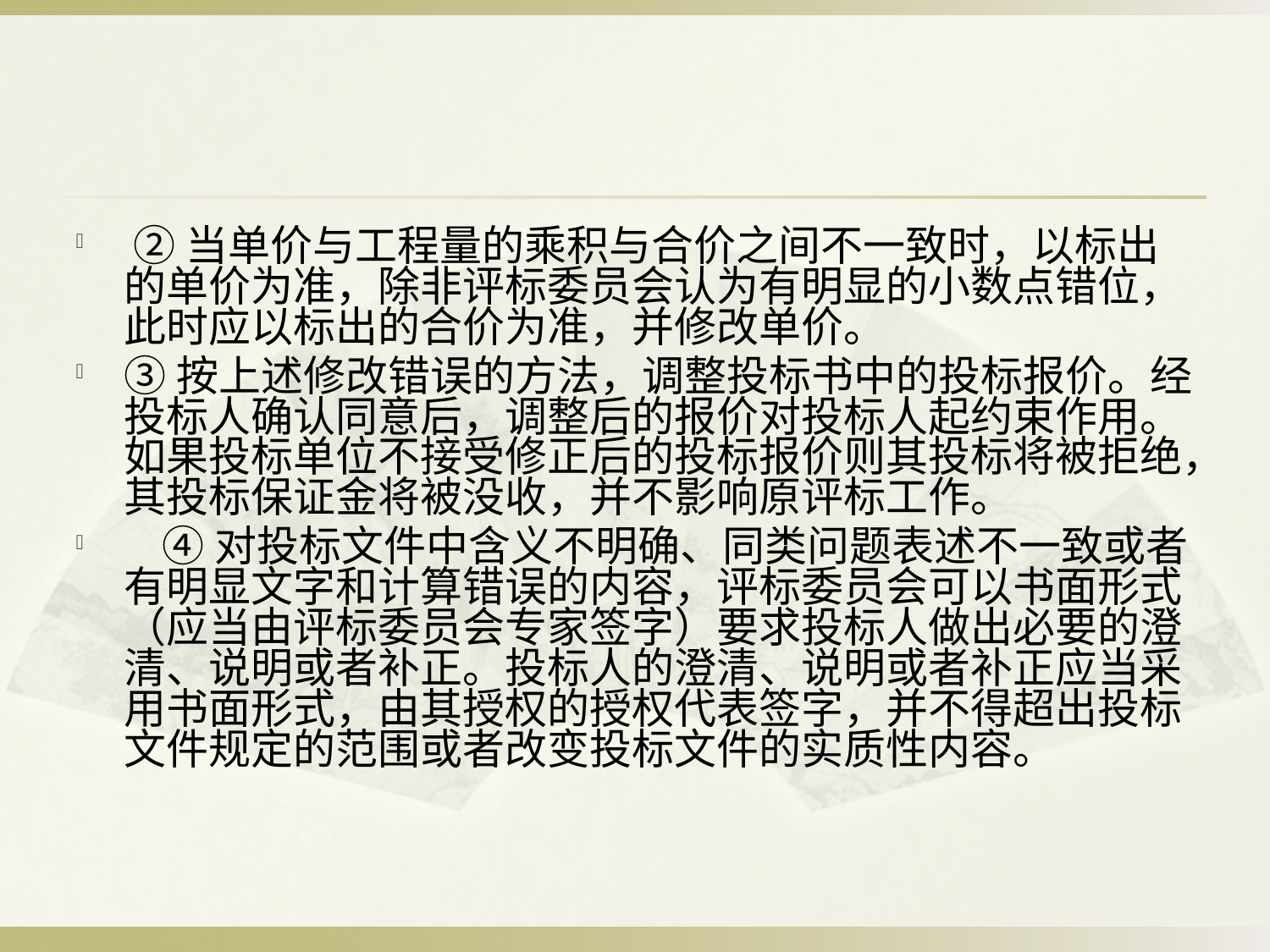

#
 ②当单价与工程量的乘积与合价之间不一致时，以标出的单价为准，除非评标委员会认为有明显的小数点错位，此时应以标出的合价为准，并修改单价。
③按上述修改错误的方法，调整投标书中的投标报价。经投标人确认同意后，调整后的报价对投标人起约束作用。如果投标单位不接受修正后的投标报价则其投标将被拒绝，其投标保证金将被没收，并不影响原评标工作。
    ④对投标文件中含义不明确、同类问题表述不一致或者有明显文字和计算错误的内容，评标委员会可以书面形式（应当由评标委员会专家签字）要求投标人做出必要的澄清、说明或者补正。投标人的澄清、说明或者补正应当采用书面形式，由其授权的授权代表签字，并不得超出投标文件规定的范围或者改变投标文件的实质性内容。